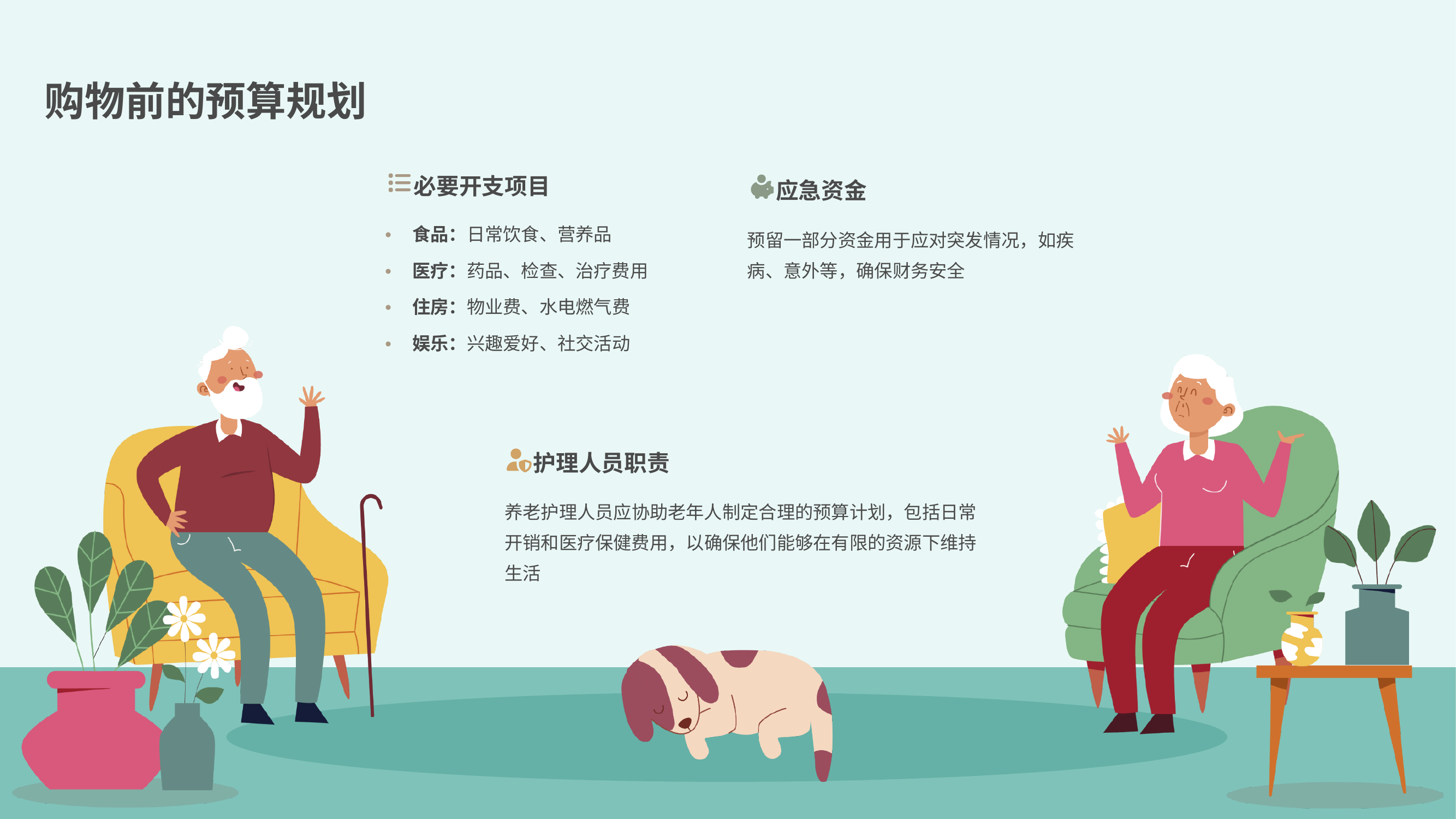

购物前的预算规划
必要开支项目

应急资金

•
食品：日常饮食、营养品
预留一部分资金用于应对突发情况，如疾病、意外等，确保财务安全
•
医疗：药品、检查、治疗费用
•
住房：物业费、水电燃气费
•
娱乐：兴趣爱好、社交活动
护理人员职责

养老护理人员应协助老年人制定合理的预算计划，包括日常开销和医疗保健费用，以确保他们能够在有限的资源下维持生活